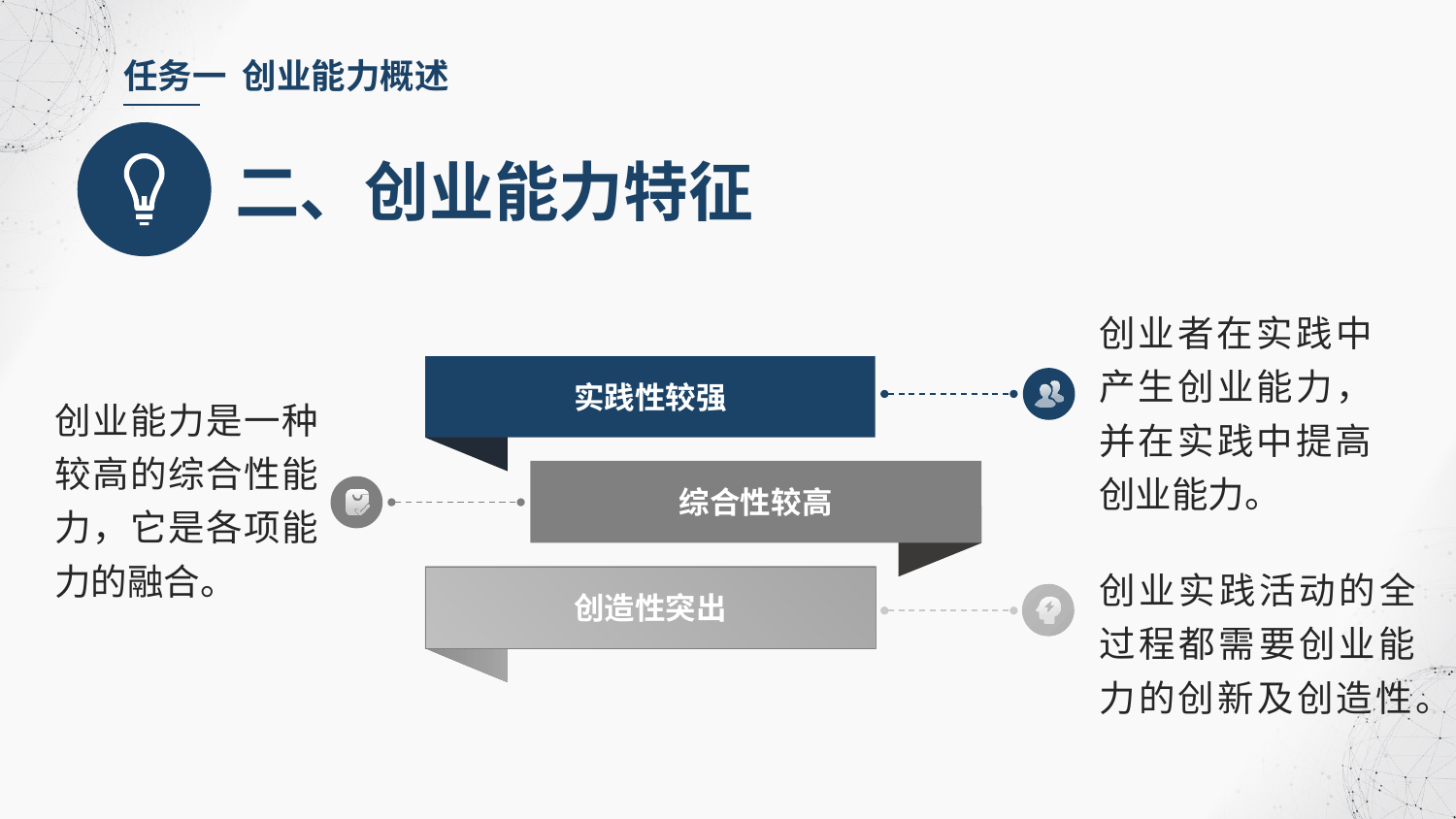

任务一  创业能力概述

二、创业能力特征
创业者在实践中产生创业能力，并在实践中提高创业能力。
实践性较强

创业能力是一种较高的综合性能力，它是各项能力的融合。

综合性较高

创业实践活动的全过程都需要创业能力的创新及创造性。
创造性突出